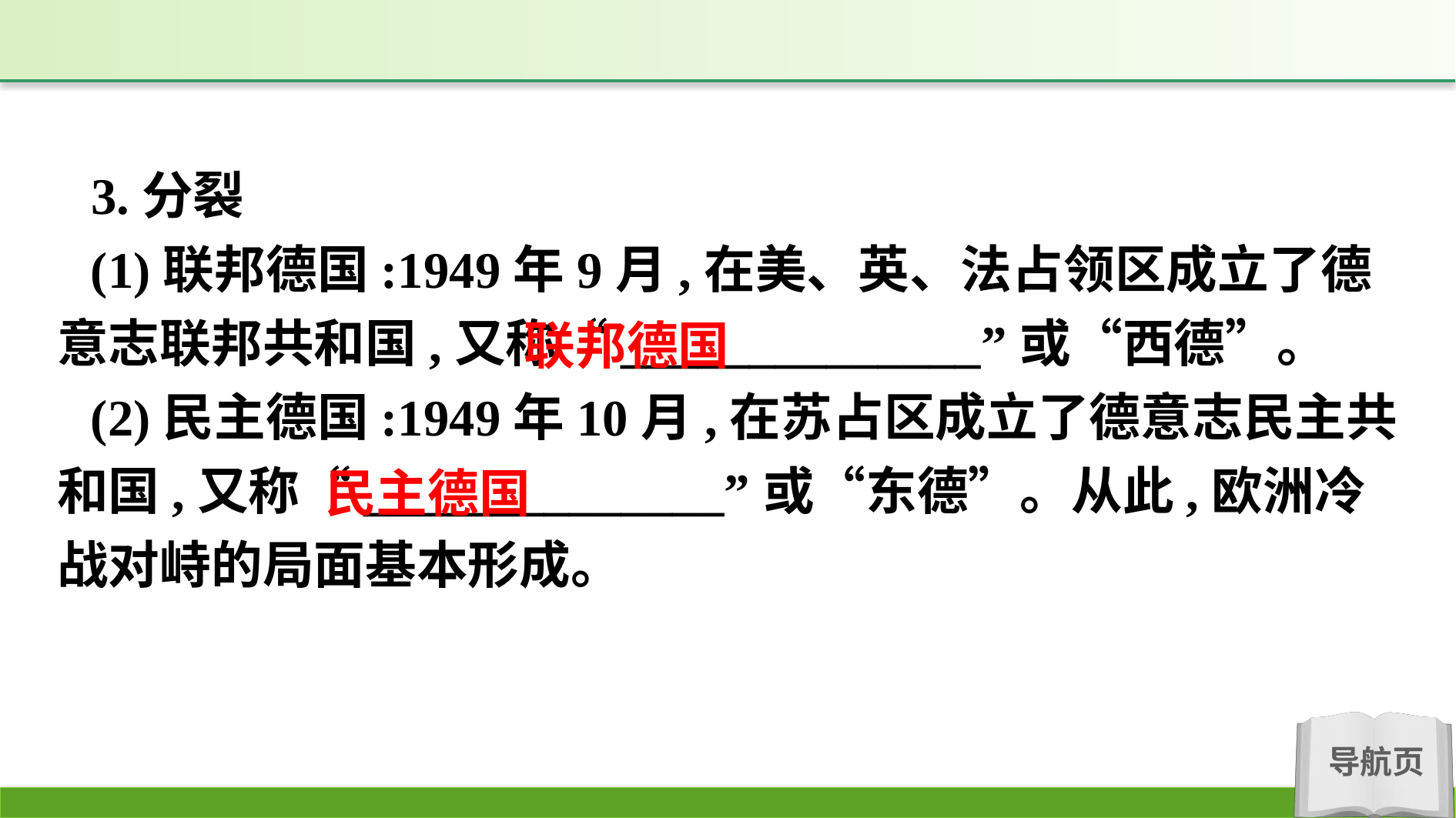

3.分裂
(1)联邦德国:1949年9月,在美、英、法占领区成立了德意志联邦共和国,又称“______________”或“西德”。
(2)民主德国:1949年10月,在苏占区成立了德意志民主共和国,又称“______________”或“东德”。从此,欧洲冷战对峙的局面基本形成。
联邦德国
民主德国